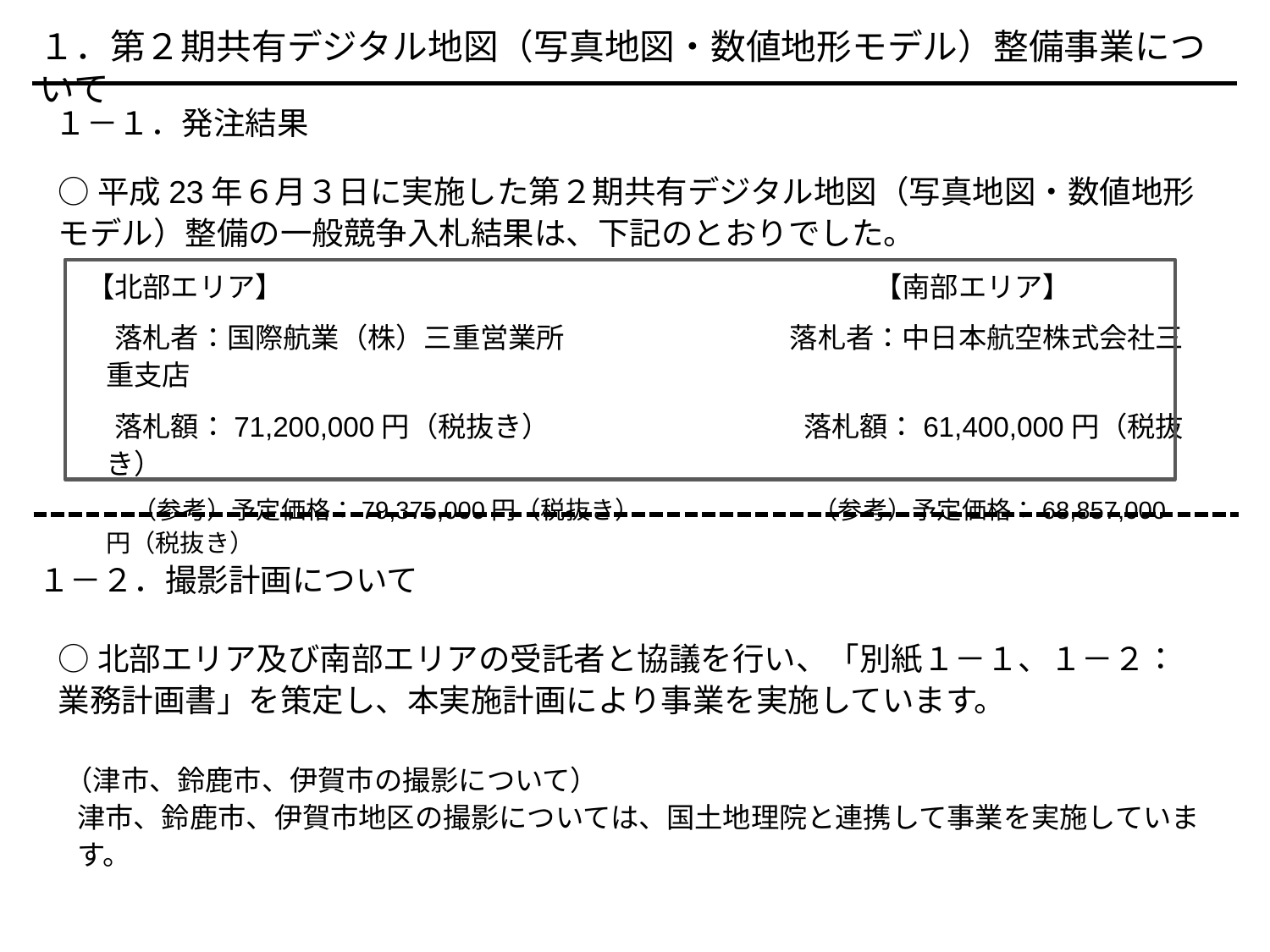

１．第２期共有デジタル地図（写真地図・数値地形モデル）整備事業について
　１－１．発注結果
○平成23年６月３日に実施した第２期共有デジタル地図（写真地図・数値地形モデル）整備の一般競争入札結果は、下記のとおりでした。
　【北部エリア】　　　　　　　　　　　　　　　　　　　　　【南部エリア】
　　落札者：国際航業（株）三重営業所　　　　　　　　落札者：中日本航空株式会社三重支店
　　落札額：71,200,000円（税抜き）　　　　　　　　　落札額：61,400,000円（税抜き）
　　　（参考）予定価格：79,375,000円（税抜き）　　　　　　　（参考）予定価格：68,857,000 円（税抜き）

１－２．撮影計画について
○北部エリア及び南部エリアの受託者と協議を行い、「別紙１－１、１－２：業務計画書」を策定し、本実施計画により事業を実施しています。
（津市、鈴鹿市、伊賀市の撮影について）
津市、鈴鹿市、伊賀市地区の撮影については、国土地理院と連携して事業を実施しています。